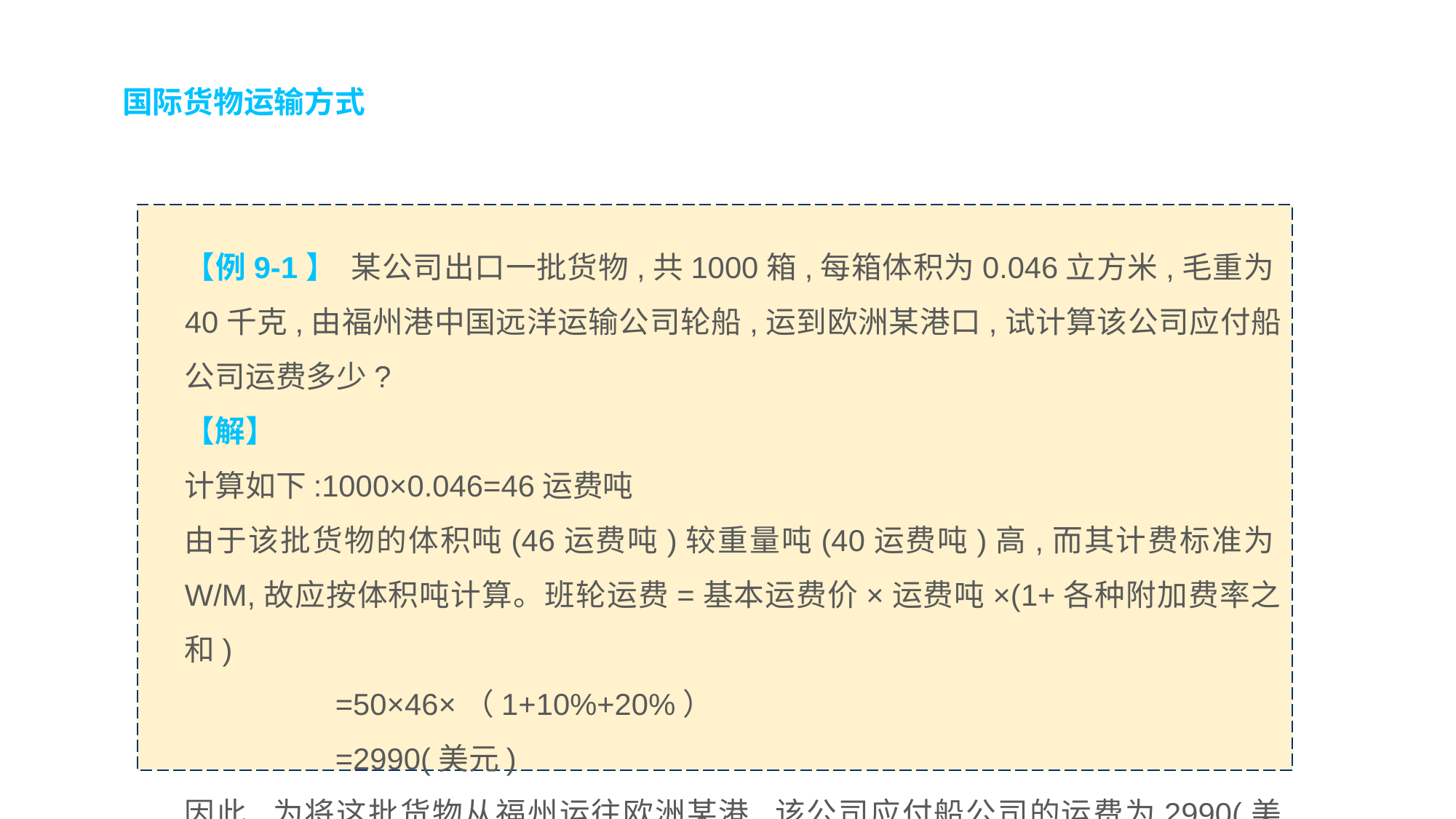

国际货物运输方式

【例9-1】  某公司出口一批货物,共1000箱,每箱体积为0.046立方米,毛重为40千克,由福州港中国远洋运输公司轮船,运到欧洲某港口,试计算该公司应付船公司运费多少?
【解】
计算如下:1000×0.046=46运费吨
由于该批货物的体积吨(46运费吨)较重量吨(40运费吨)高,而其计费标准为W/M,故应按体积吨计算。班轮运费=基本运费价×运费吨×(1+各种附加费率之和)
                  =50×46×（1+10%+20%）
                  =2990(美元)
因此,为将这批货物从福州运往欧洲某港,该公司应付船公司的运费为2990(美元)